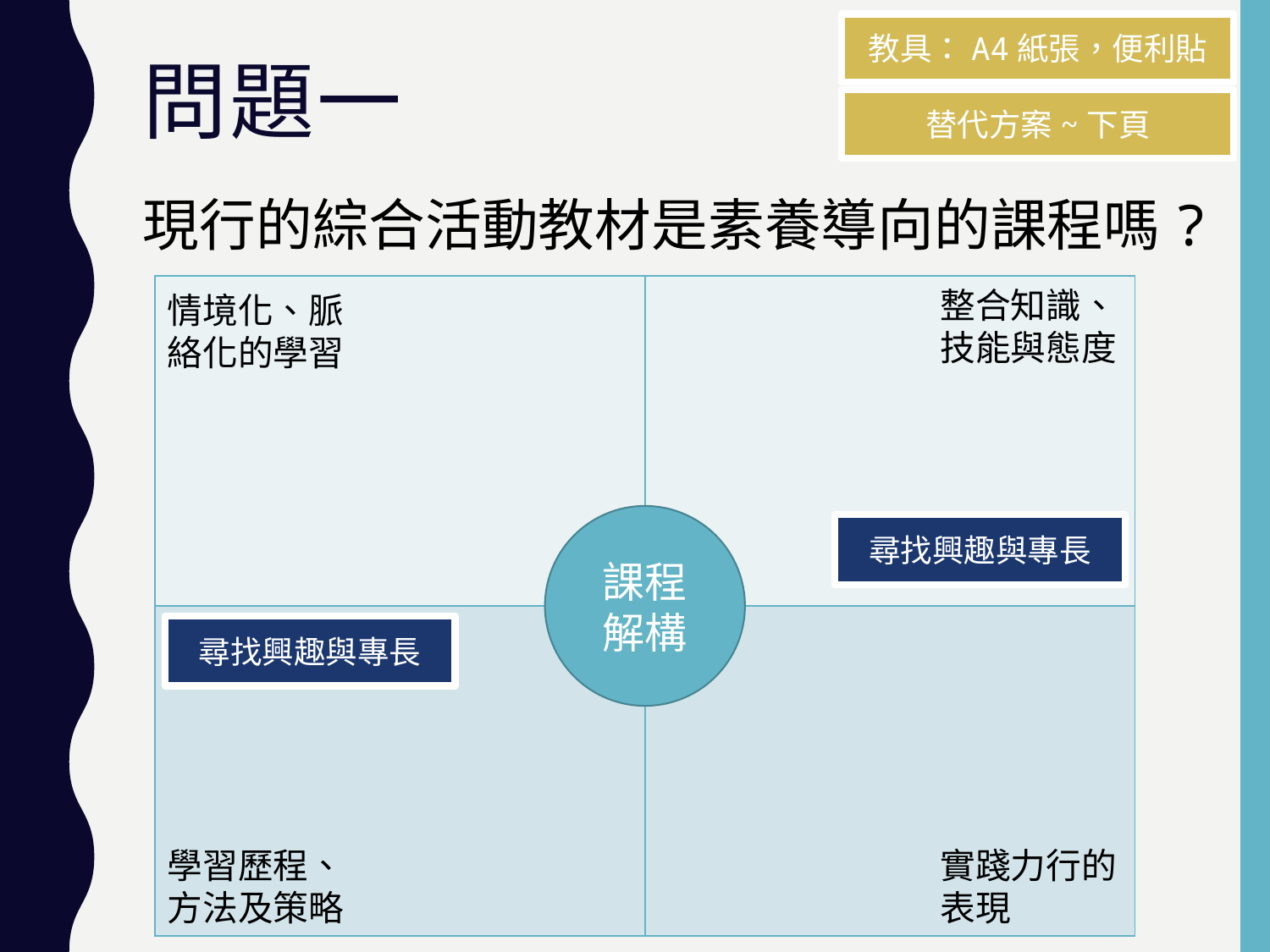

教具：A4紙張，便利貼
# 問題一
替代方案~下頁
現行的綜合活動教材是素養導向的課程嗎?
|  |  |
| --- | --- |
|  |  |
整合知識、技能與態度
情境化、脈絡化的學習
課程解構
尋找興趣與專長
尋找興趣與專長
學習歷程、方法及策略
實踐力行的表現